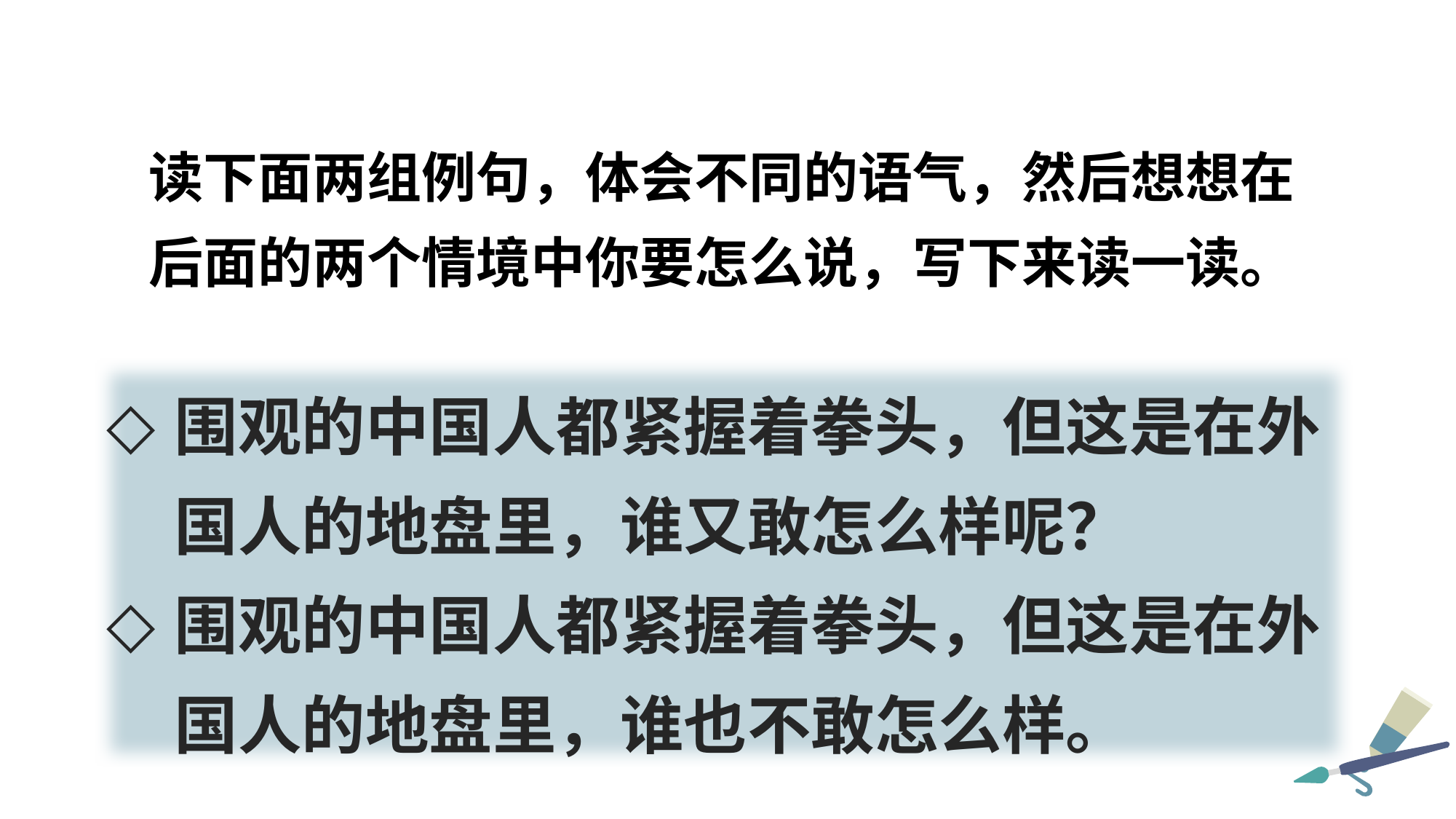

读下面两组例句，体会不同的语气，然后想想在后面的两个情境中你要怎么说，写下来读一读。
围观的中国人都紧握着拳头，但这是在外国人的地盘里，谁又敢怎么样呢？
围观的中国人都紧握着拳头，但这是在外国人的地盘里，谁也不敢怎么样。